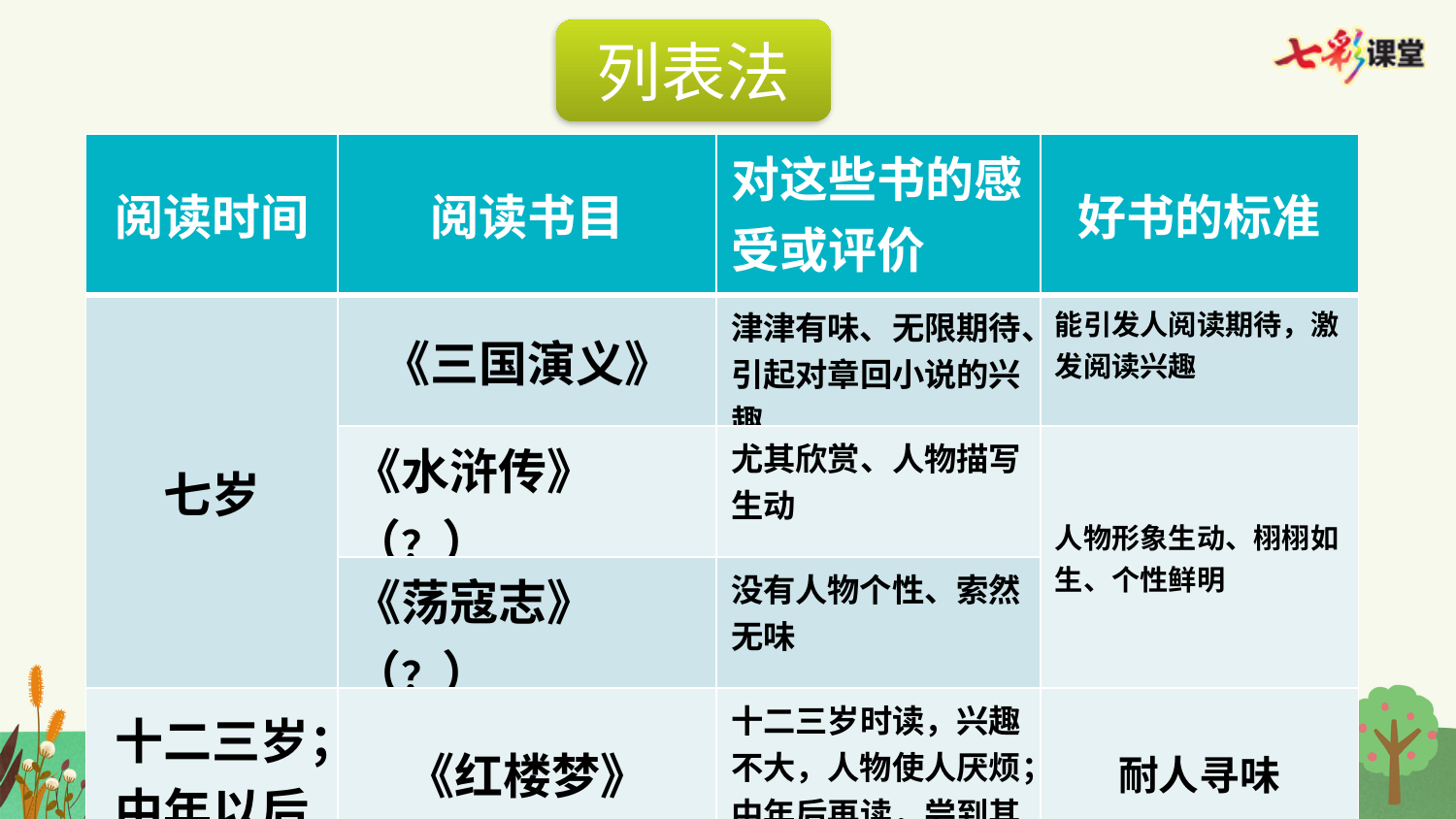

列表法
| 阅读时间 | 阅读书目 | 对这些书的感受或评价 | 好书的标准 |
| --- | --- | --- | --- |
| 七岁 | 《三国演义》 | 津津有味、无限期待、引起对章回小说的兴趣 | 能引发人阅读期待，激发阅读兴趣 |
|  | 《水浒传》（？） | 尤其欣赏、人物描写生动 | 人物形象生动、栩栩如生、个性鲜明 |
|  | 《荡寇志》（？） | 没有人物个性、索然无味 |  |
| 十二三岁；中年以后 | 《红楼梦》 | 十二三岁时读，兴趣不大，人物使人厌烦；中年后再读，尝到其中滋味 | 耐人寻味 |